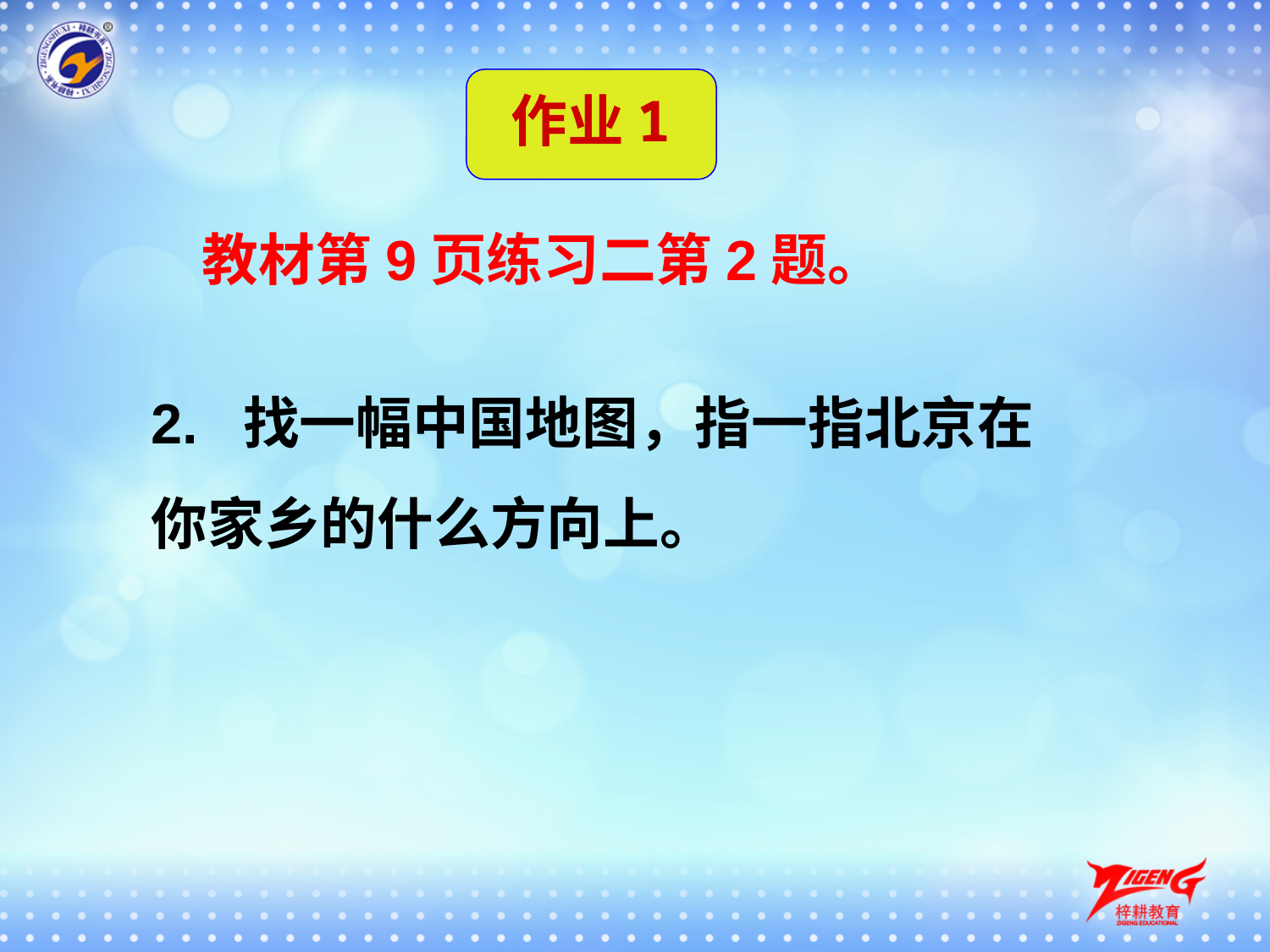

作业1
 教材第9页练习二第2题。
2.  找一幅中国地图，指一指北京在你家乡的什么方向上。